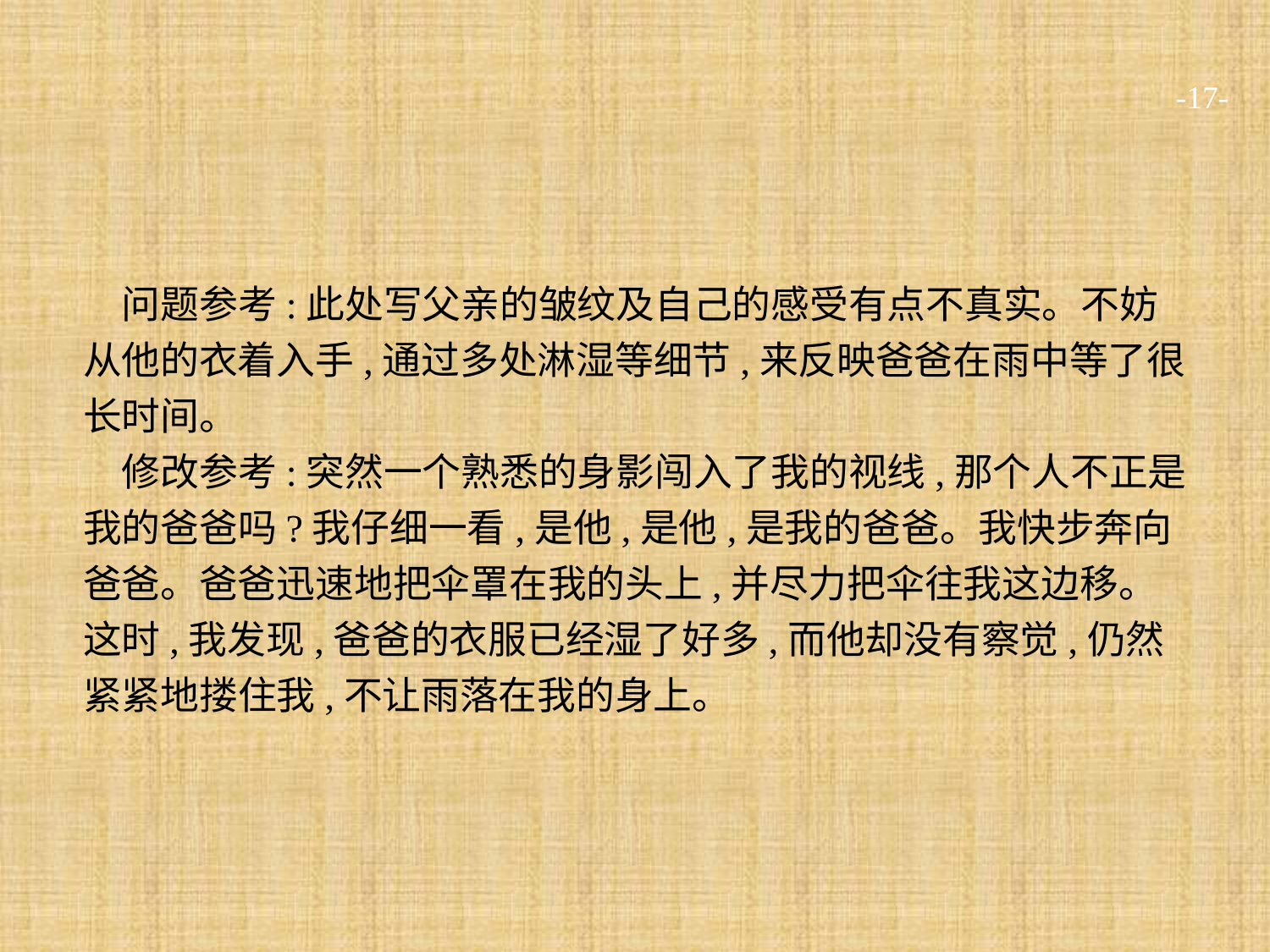

-17-
问题参考:此处写父亲的皱纹及自己的感受有点不真实。不妨从他的衣着入手,通过多处淋湿等细节,来反映爸爸在雨中等了很长时间。
修改参考:突然一个熟悉的身影闯入了我的视线,那个人不正是我的爸爸吗?我仔细一看,是他,是他,是我的爸爸。我快步奔向爸爸。爸爸迅速地把伞罩在我的头上,并尽力把伞往我这边移。这时,我发现,爸爸的衣服已经湿了好多,而他却没有察觉,仍然紧紧地搂住我,不让雨落在我的身上。